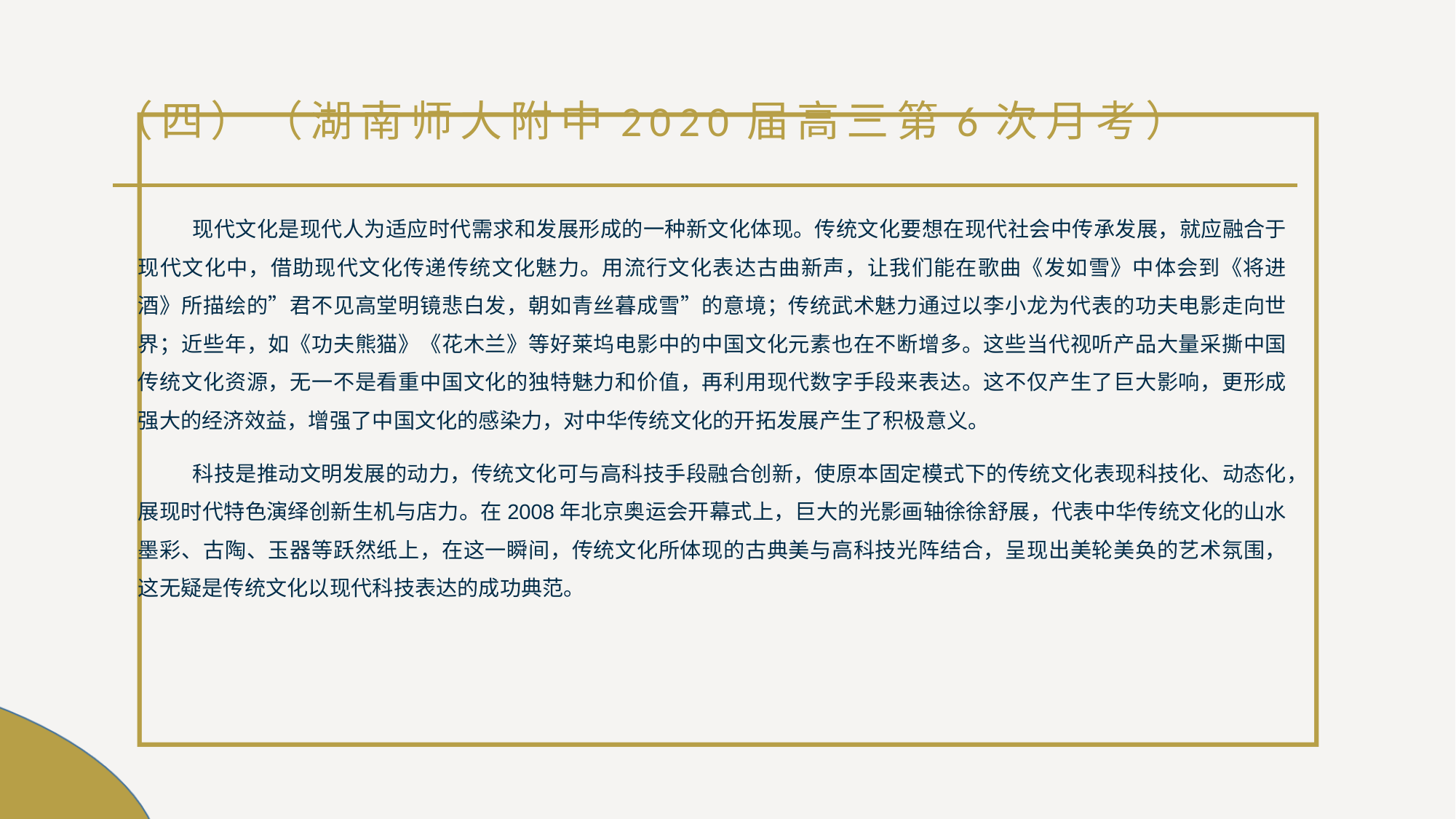

# （四）（湖南师大附中2020届高三第6次月考）
现代文化是现代人为适应时代需求和发展形成的一种新文化体现。传统文化要想在现代社会中传承发展，就应融合于现代文化中，借助现代文化传递传统文化魅力。用流行文化表达古曲新声，让我们能在歌曲《发如雪》中体会到《将进酒》所描绘的”君不见高堂明镜悲白发，朝如青丝暮成雪”的意境；传统武术魅力通过以李小龙为代表的功夫电影走向世界；近些年，如《功夫熊猫》《花木兰》等好莱坞电影中的中国文化元素也在不断增多。这些当代视听产品大量采撕中国传统文化资源，无一不是看重中国文化的独特魅力和价值，再利用现代数字手段来表达。这不仅产生了巨大影响，更形成强大的经济效益，增强了中国文化的感染力，对中华传统文化的开拓发展产生了积极意义。
科技是推动文明发展的动力，传统文化可与高科技手段融合创新，使原本固定模式下的传统文化表现科技化、动态化，展现时代特色演绎创新生机与店力。在2008年北京奥运会开幕式上，巨大的光影画轴徐徐舒展，代表中华传统文化的山水墨彩、古陶、玉器等跃然纸上，在这一瞬间，传统文化所体现的古典美与高科技光阵结合，呈现出美轮美奂的艺术氛围，这无疑是传统文化以现代科技表达的成功典范。